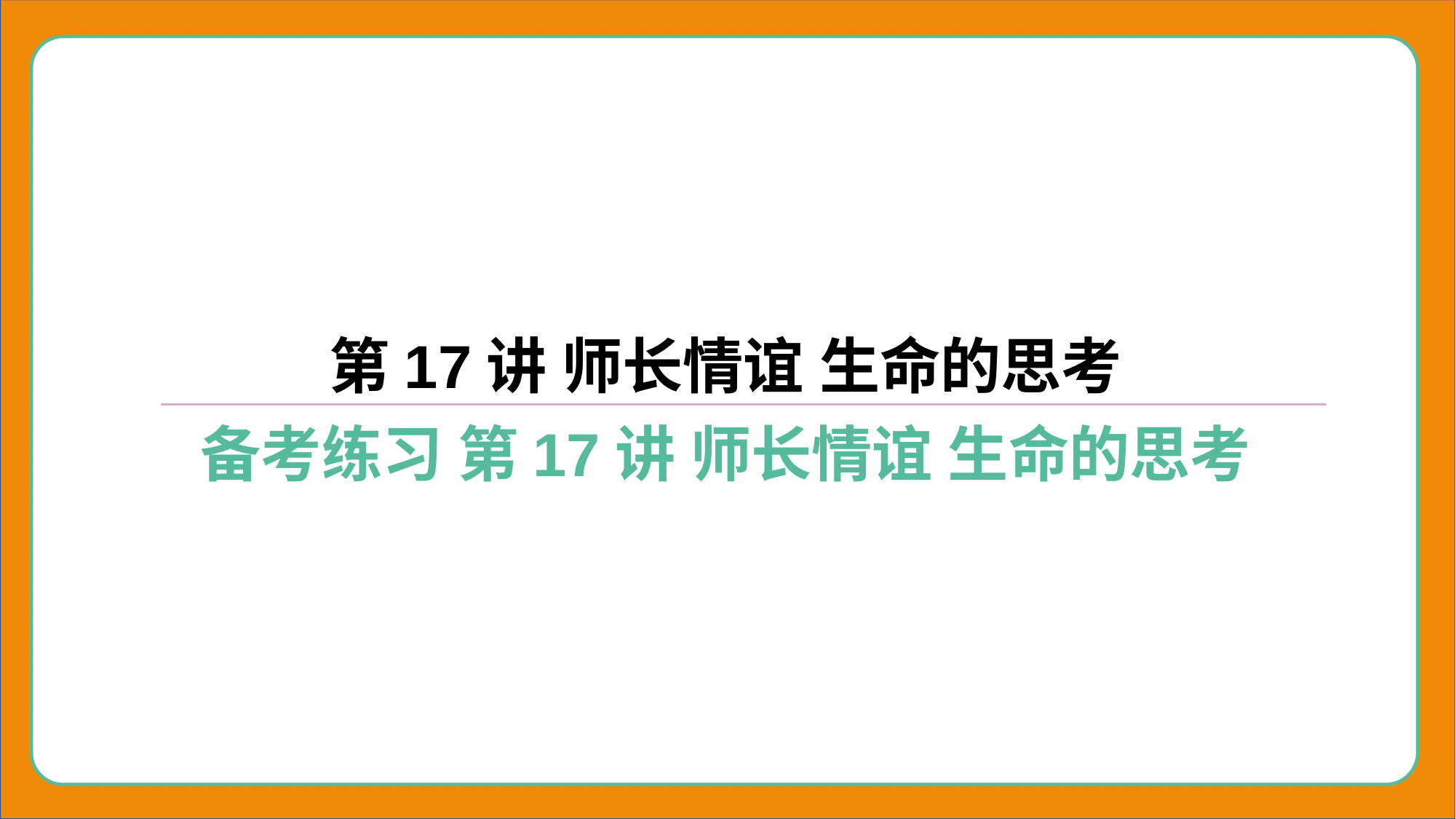

第17讲 师长情谊 生命的思考
备考练习 第17讲 师长情谊 生命的思考